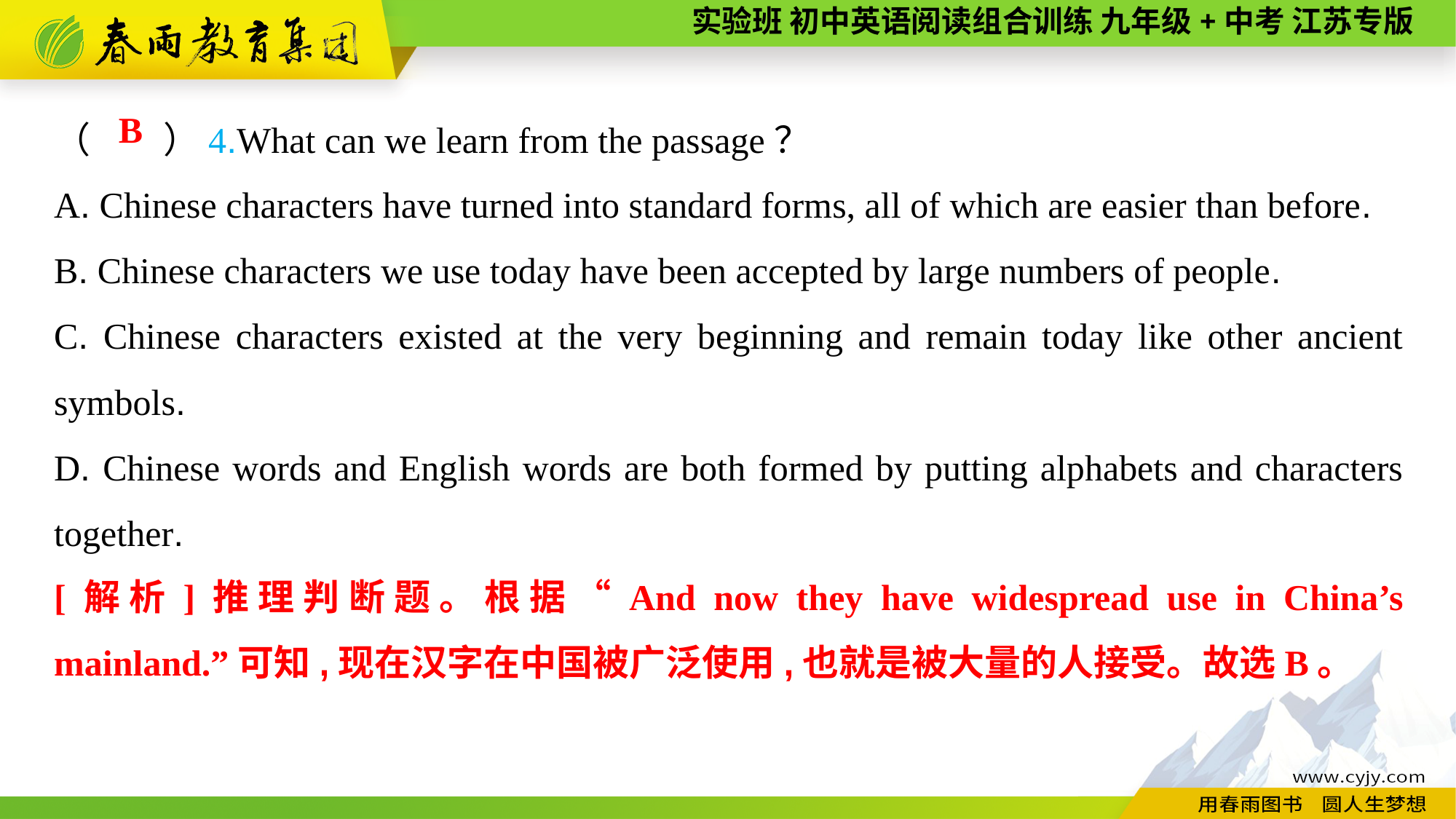

（　　）4.What can we learn from the passage？
A. Chinese characters have turned into standard forms, all of which are easier than before.
B. Chinese characters we use today have been accepted by large numbers of people.
C. Chinese characters existed at the very beginning and remain today like other ancient symbols.
D. Chinese words and English words are both formed by putting alphabets and characters together.
B
[解析]推理判断题。根据“And now they have widespread use in China’s mainland.”可知,现在汉字在中国被广泛使用,也就是被大量的人接受。故选B。